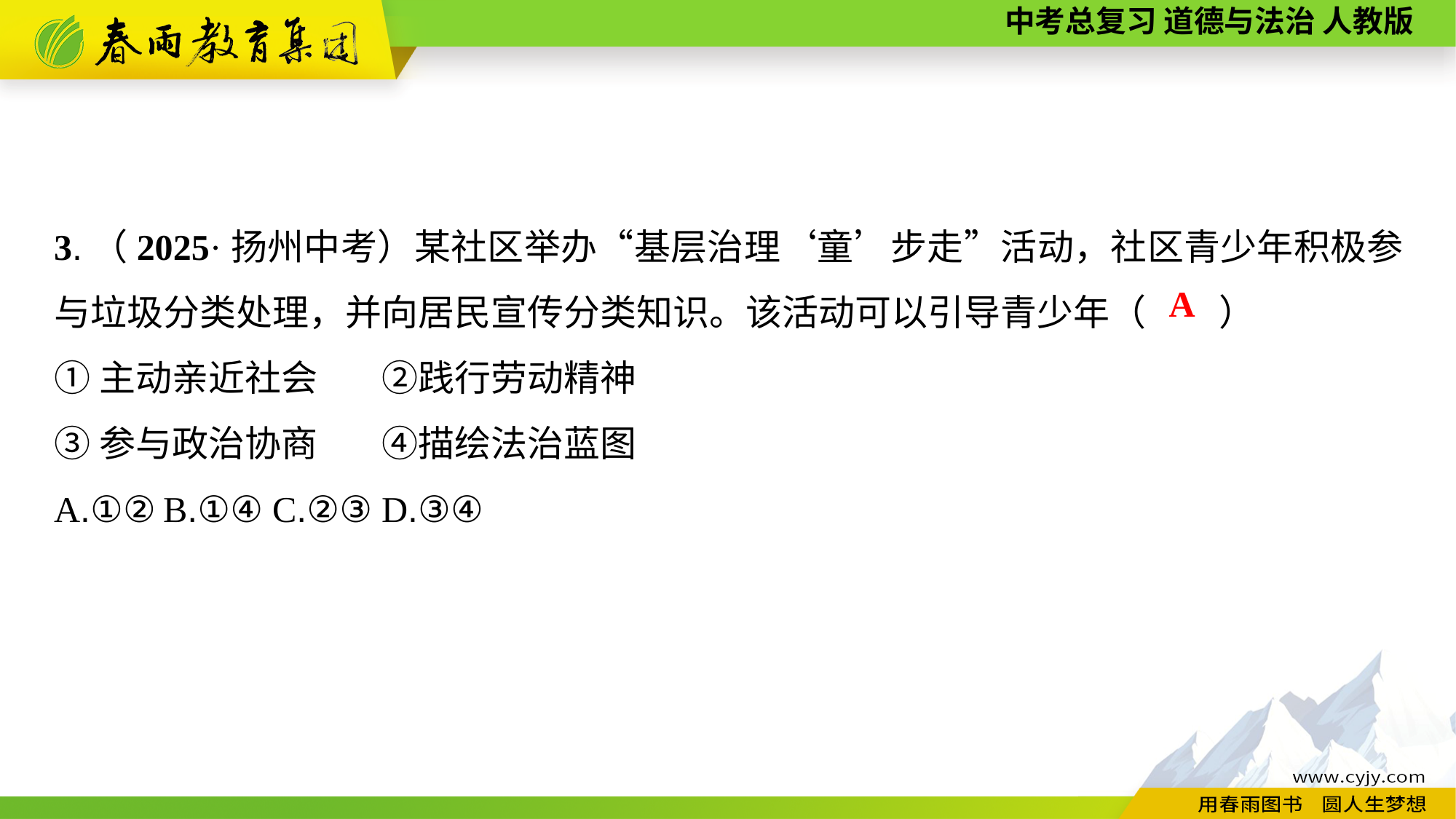

3.（2025·扬州中考）某社区举办“基层治理‘童’步走”活动，社区青少年积极参与垃圾分类处理，并向居民宣传分类知识。该活动可以引导青少年（　　）
①主动亲近社会	②践行劳动精神
③参与政治协商	④描绘法治蓝图
A.①②	B.①④	C.②③	D.③④
A